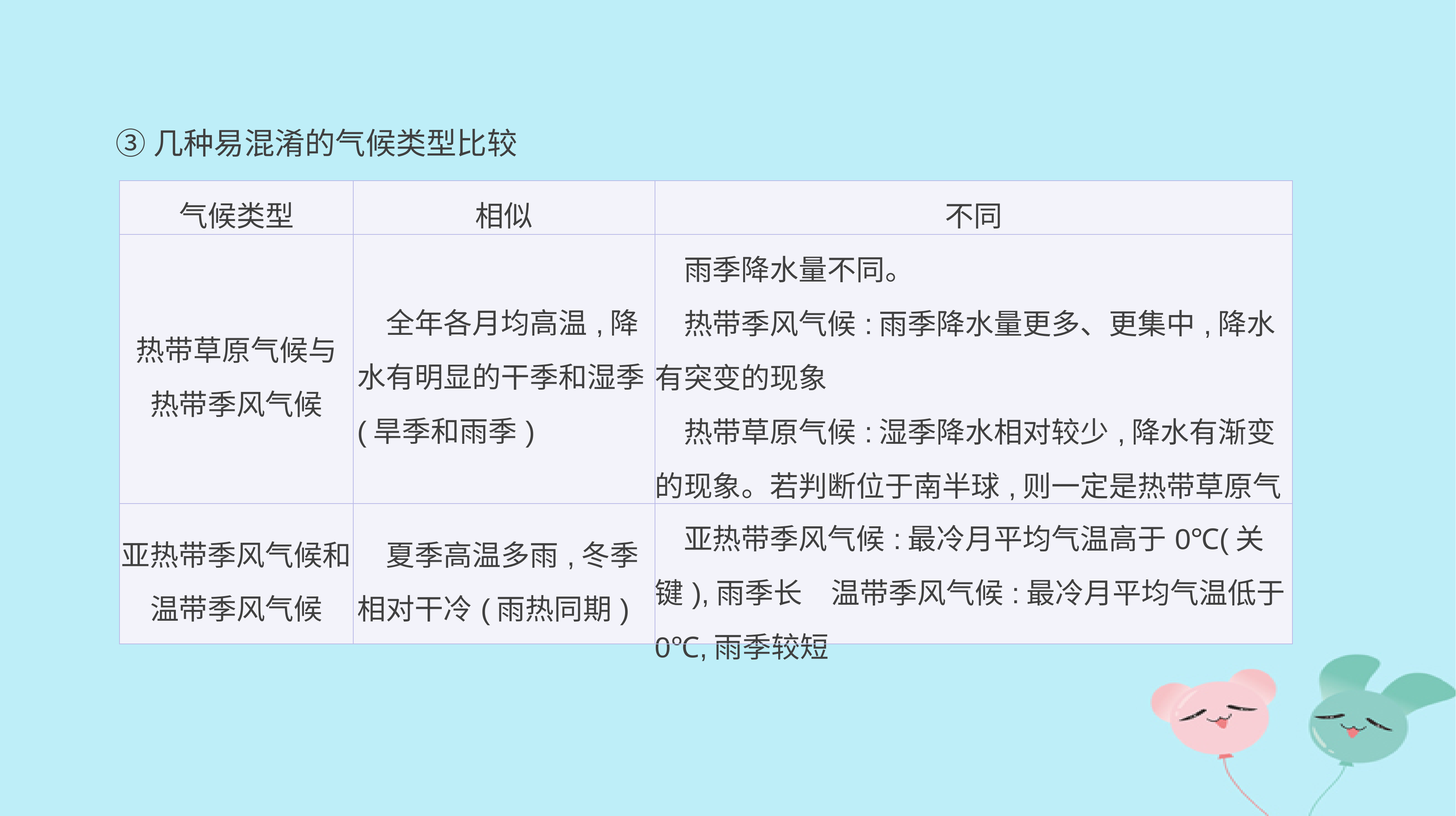

③几种易混淆的气候类型比较
| 气候类型 | 相似 | 不同 |
| --- | --- | --- |
| 热带草原气候与 热带季风气候 | 全年各月均高温,降水有明显的干季和湿季(旱季和雨季) | 雨季降水量不同。 　热带季风气候:雨季降水量更多、更集中,降水有突变的现象 　热带草原气候:湿季降水相对较少,降水有渐变的现象。若判断位于南半球,则一定是热带草原气候 |
| 亚热带季风气候和 温带季风气候 | 夏季高温多雨,冬季相对干冷(雨热同期) | 亚热带季风气候:最冷月平均气温高于0℃(关键),雨季长　温带季风气候:最冷月平均气温低于0℃,雨季较短 |